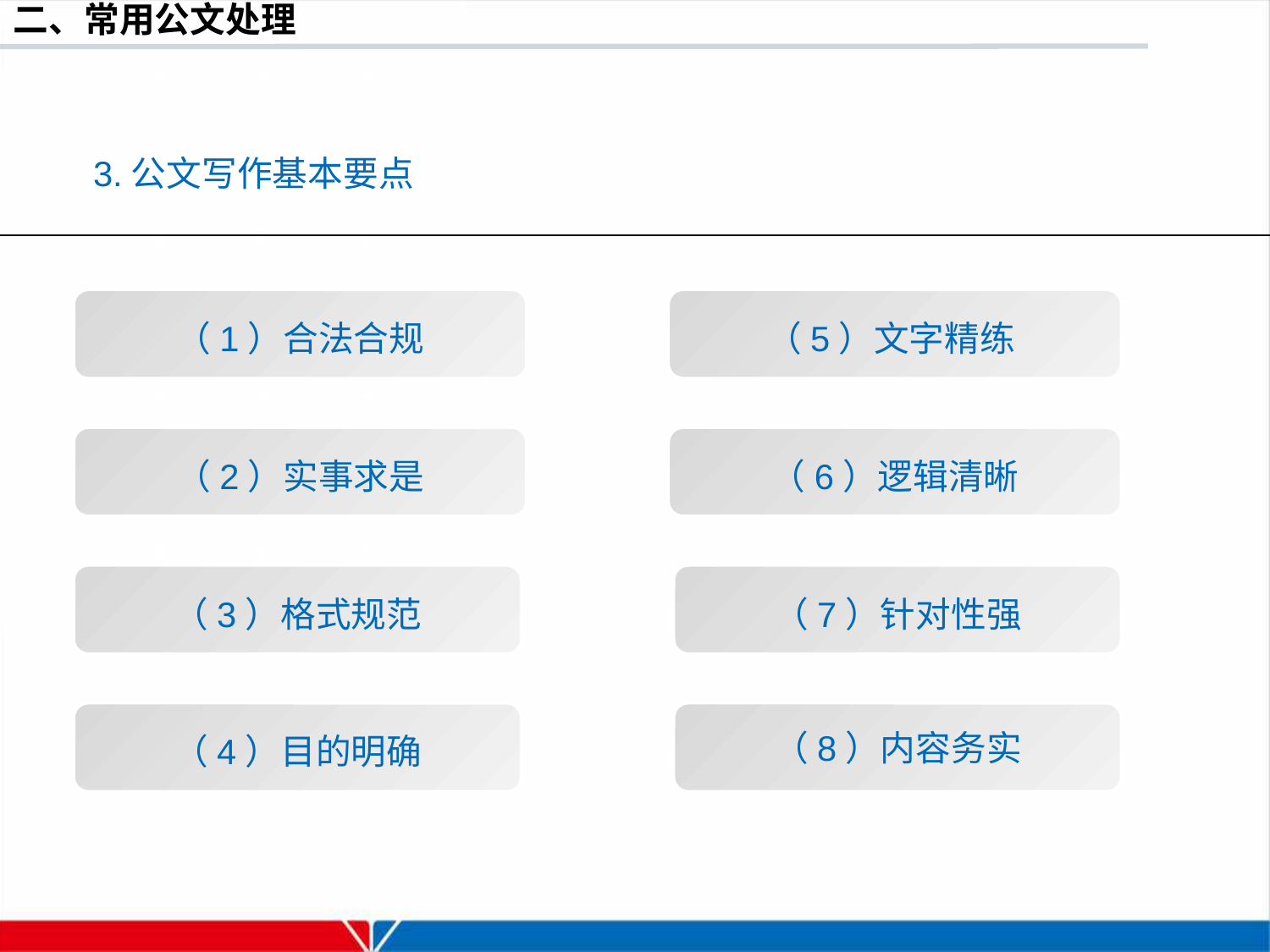

3.公文写作基本要点
（1）合法合规
（5）文字精练
（2）实事求是
（6）逻辑清晰
（3）格式规范
（7）针对性强
（4）目的明确
（8）内容务实